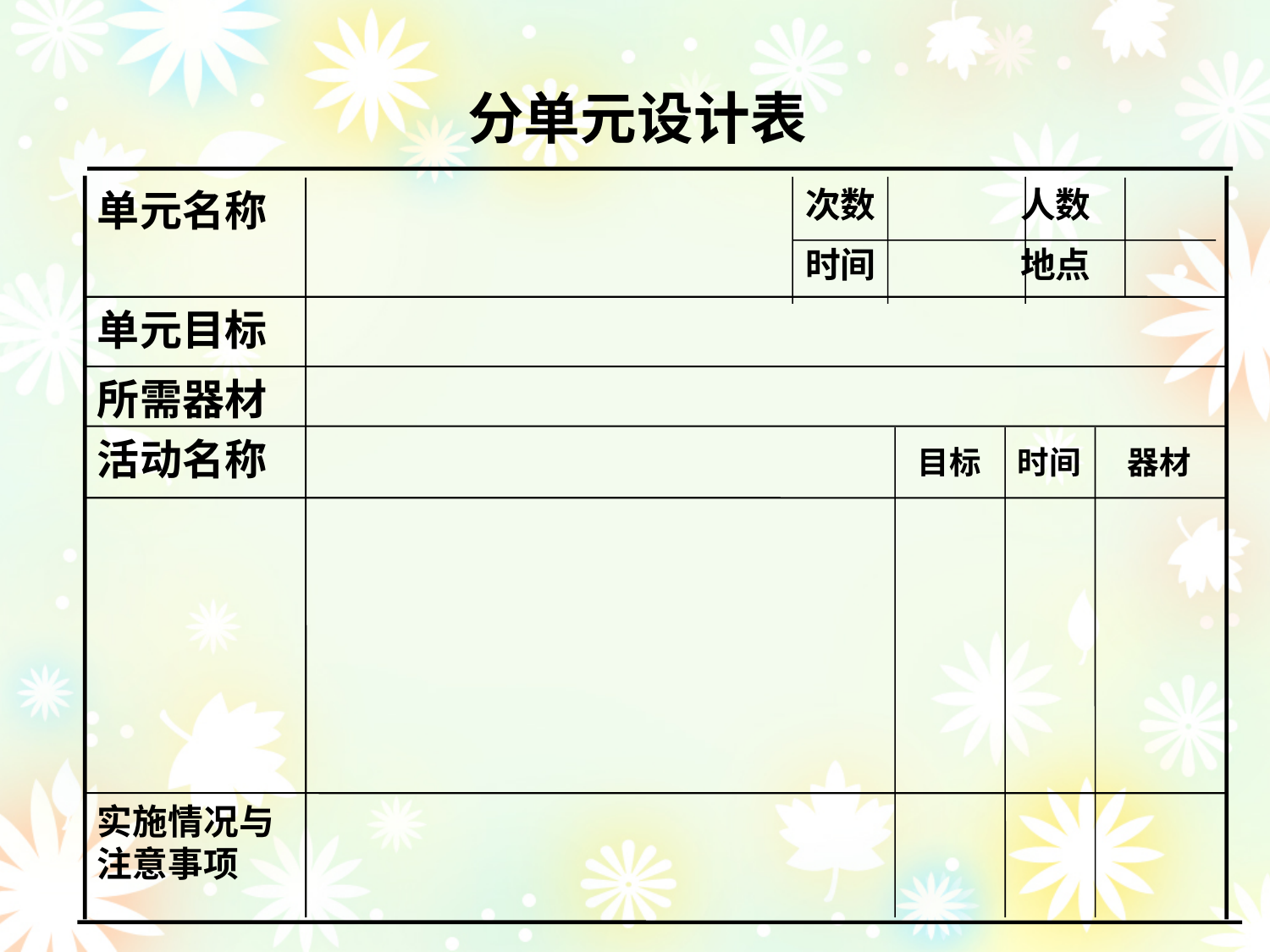

分单元设计表

次数                  人数
时间                  地点

单元名称

单元目标

所需器材

活动名称

目标
时间
器材

实施情况与注意事项